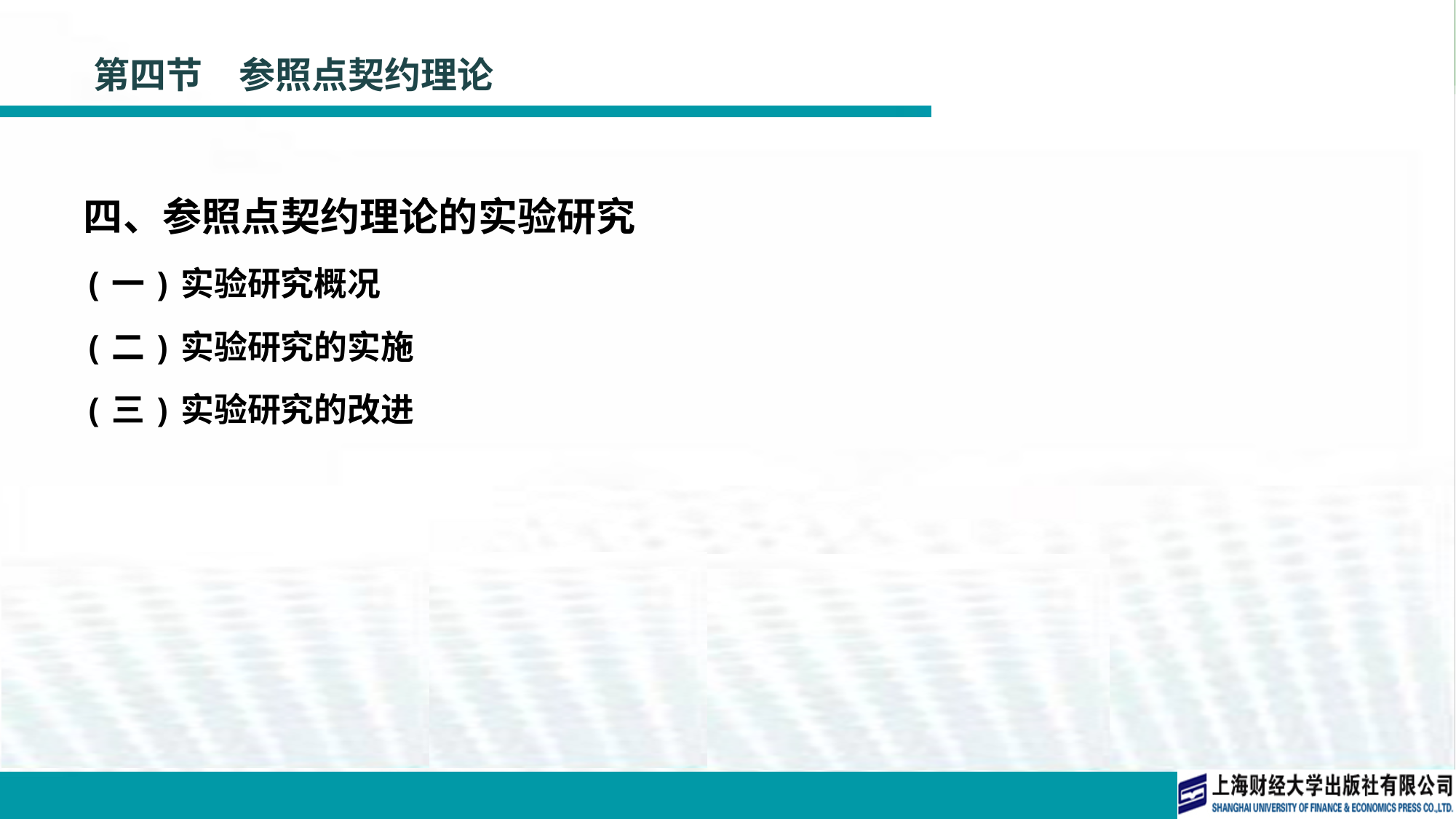

# 第四节　参照点契约理论
四、参照点契约理论的实验研究
(一)实验研究概况
(二)实验研究的实施
(三)实验研究的改进